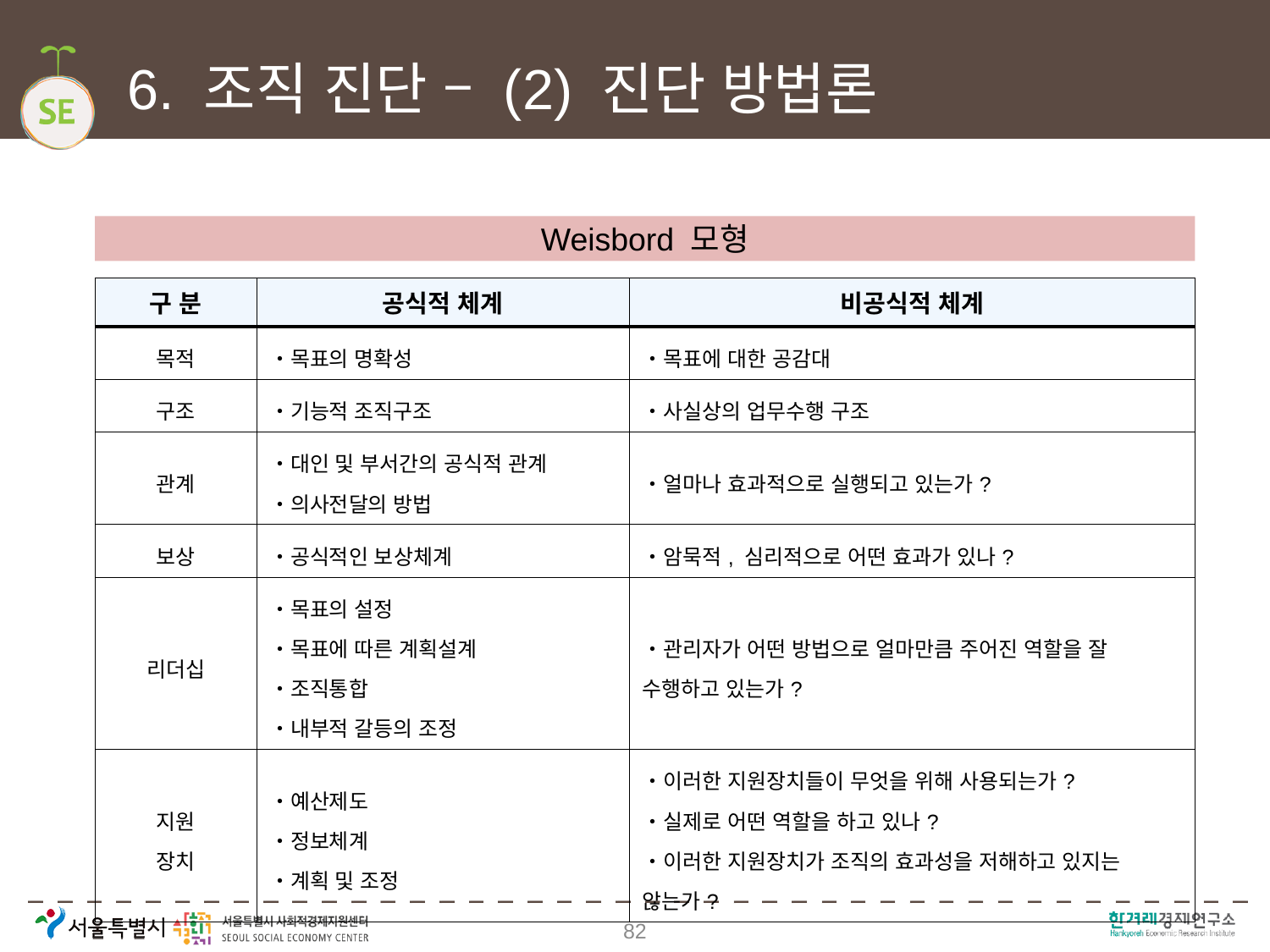

# 6. 조직 진단 – (2) 진단 방법론
Weisbord 모형
| 구 분 | 공식적 체계 | 비공식적 체계 |
| --- | --- | --- |
| 목적 | ・목표의 명확성 | ・목표에 대한 공감대 |
| 구조 | ・기능적 조직구조 | ・사실상의 업무수행 구조 |
| 관계 | ・대인 및 부서간의 공식적 관계 ・의사전달의 방법 | ・얼마나 효과적으로 실행되고 있는가? |
| 보상 | ・공식적인 보상체계 | ・암묵적, 심리적으로 어떤 효과가 있나? |
| 리더십 | ・목표의 설정 ・목표에 따른 계획설계 ・조직통합 ・내부적 갈등의 조정 | ・관리자가 어떤 방법으로 얼마만큼 주어진 역할을 잘 수행하고 있는가? |
| 지원 장치 | ・예산제도 ・정보체계 ・계획 및 조정 | ・이러한 지원장치들이 무엇을 위해 사용되는가? ・실제로 어떤 역할을 하고 있나? ・이러한 지원장치가 조직의 효과성을 저해하고 있지는 않는가? |
82